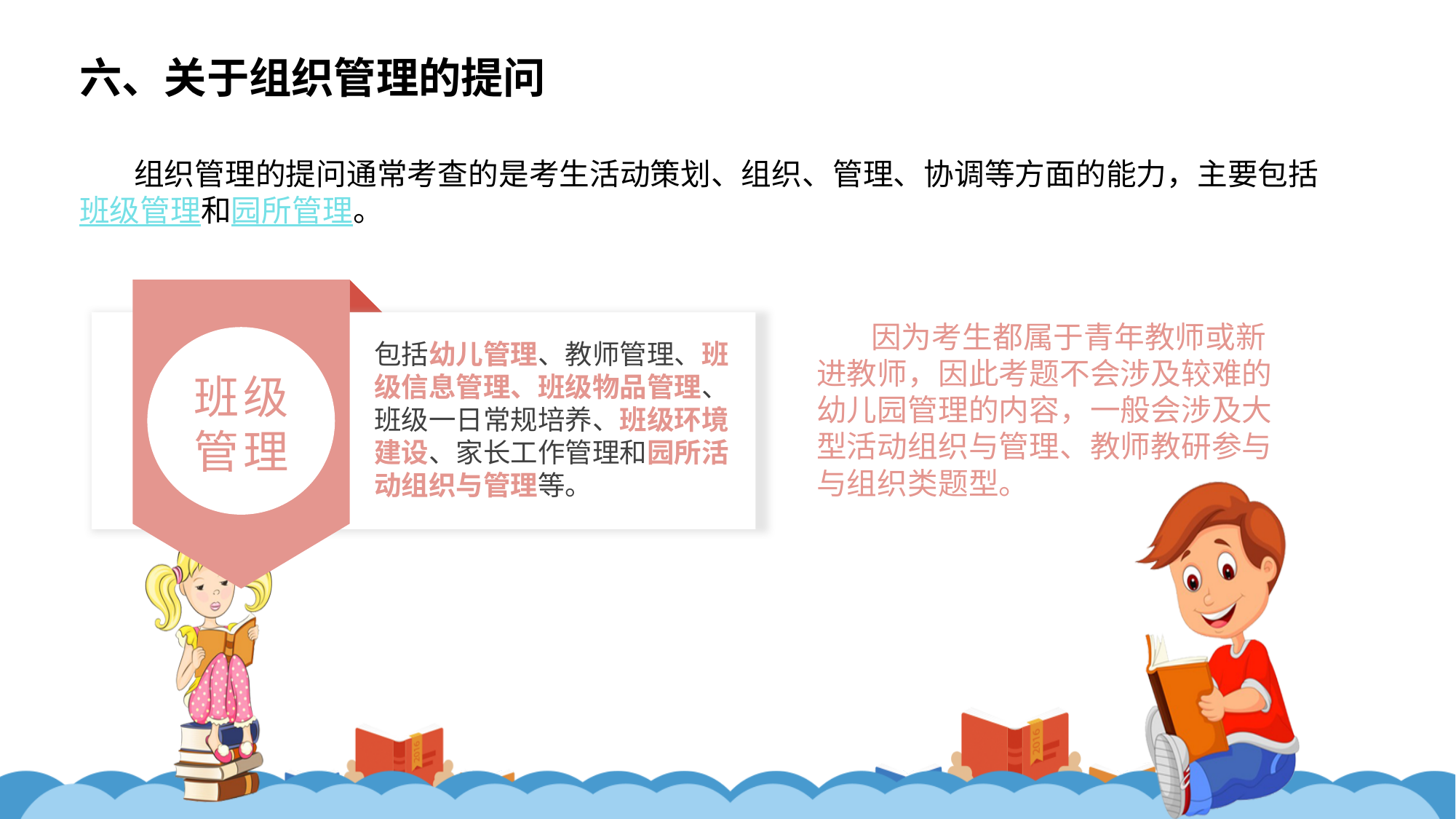

六、关于组织管理的提问
组织管理的提问通常考查的是考生活动策划、组织、管理、协调等方面的能力，主要包括班级管理和园所管理。

因为考生都属于青年教师或新进教师，因此考题不会涉及较难的幼儿园管理的内容，一般会涉及大型活动组织与管理、教师教研参与与组织类题型。

包括幼儿管理、教师管理、班级信息管理、班级物品管理、班级一日常规培养、班级环境建设、家长工作管理和园所活动组织与管理等。
班级
管理